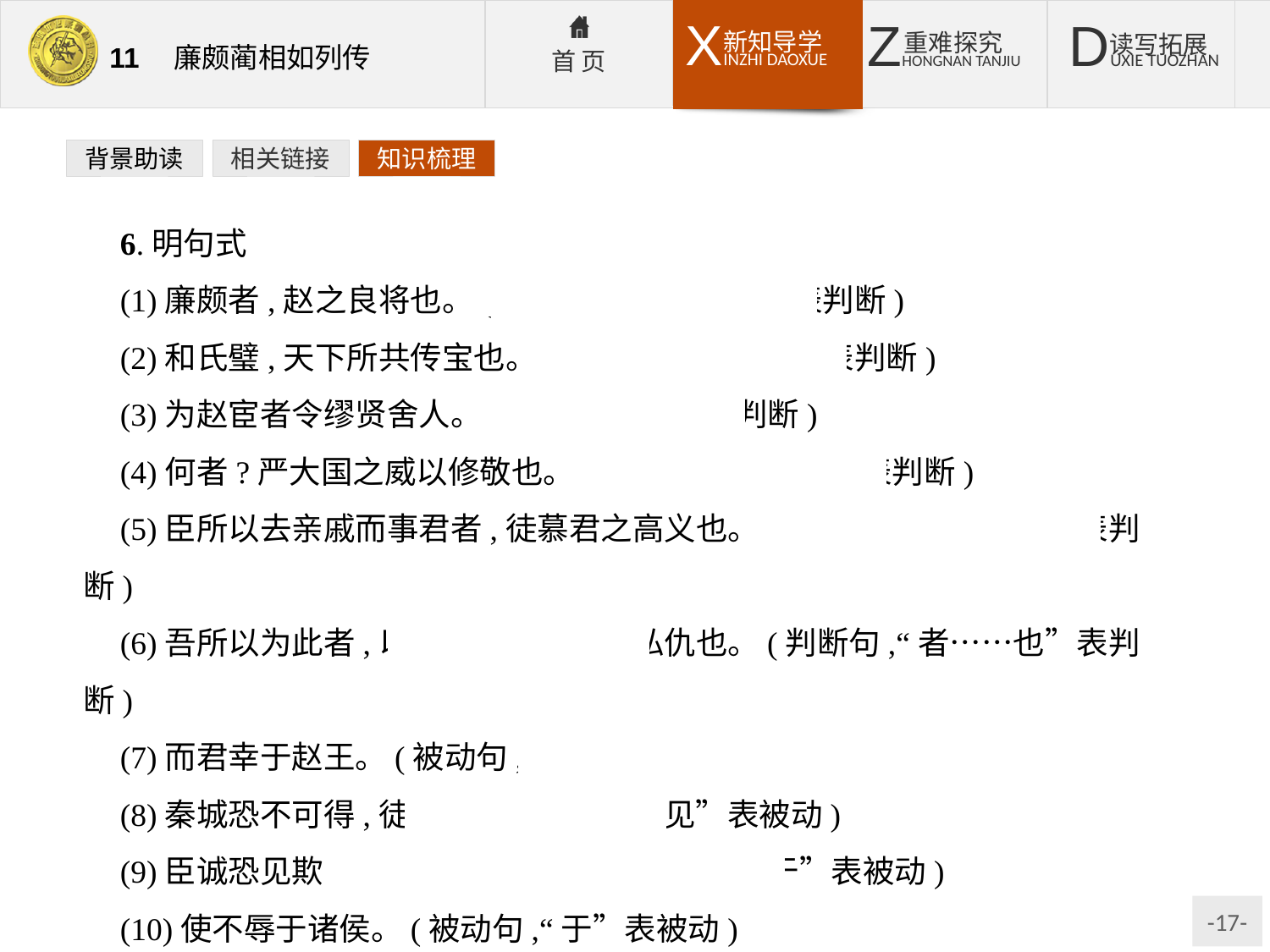

背景助读
相关链接
知识梳理
6.明句式
(1)廉颇者,赵之良将也。(判断句,“者……也”表判断)
(2)和氏璧,天下所共传宝也。(判断句,“……也”表判断)
(3)为赵宦者令缪贤舍人。(判断句,“为”表判断)
(4)何者?严大国之威以修敬也。(判断句,“……也”表判断)
(5)臣所以去亲戚而事君者,徒慕君之高义也。(判断句,“者……也”表判断)
(6)吾所以为此者,以先国家之急而后私仇也。(判断句,“者……也”表判断)
(7)而君幸于赵王。(被动句,“于”表被动)
(8)秦城恐不可得,徒见欺。(被动句,“见”表被动)
(9)臣诚恐见欺于王而负赵。(被动句,“见……于”表被动)
(10)使不辱于诸侯。(被动句,“于”表被动)
(11)何以知之?(宾语前置句,疑问句中,代词作宾语)